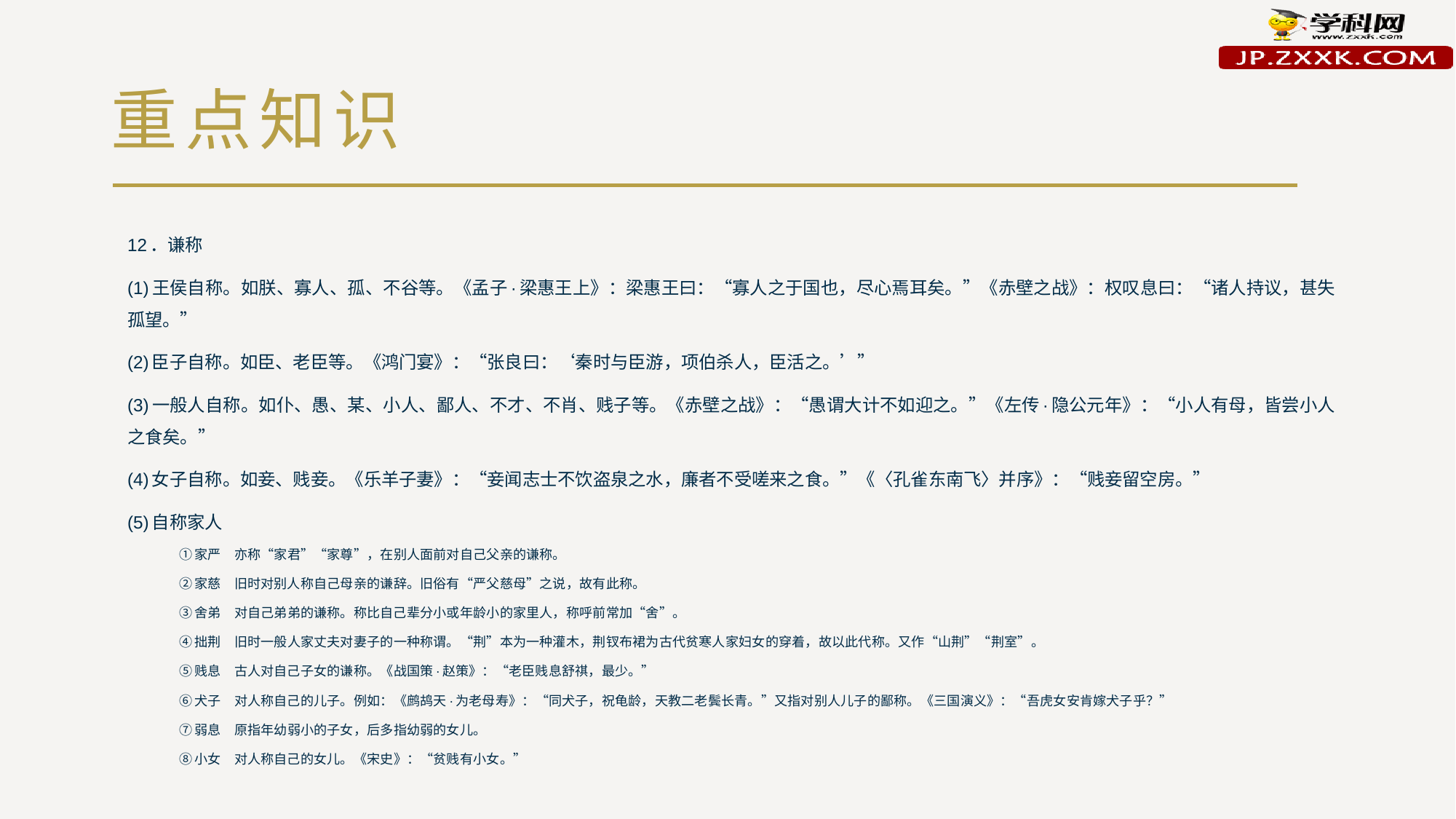

# 重点知识
12．谦称
(1)王侯自称。如朕、寡人、孤、不谷等。《孟子·梁惠王上》：梁惠王曰：“寡人之于国也，尽心焉耳矣。”《赤壁之战》：权叹息曰：“诸人持议，甚失孤望。”
(2)臣子自称。如臣、老臣等。《鸿门宴》：“张良曰：‘秦时与臣游，项伯杀人，臣活之。’”
(3)一般人自称。如仆、愚、某、小人、鄙人、不才、不肖、贱子等。《赤壁之战》：“愚谓大计不如迎之。”《左传·隐公元年》：“小人有母，皆尝小人之食矣。”
(4)女子自称。如妾、贱妾。《乐羊子妻》：“妾闻志士不饮盗泉之水，廉者不受嗟来之食。”《〈孔雀东南飞〉并序》：“贱妾留空房。”
(5)自称家人
①家严　亦称“家君”“家尊”，在别人面前对自己父亲的谦称。
②家慈　旧时对别人称自己母亲的谦辞。旧俗有“严父慈母”之说，故有此称。
③舍弟　对自己弟弟的谦称。称比自己辈分小或年龄小的家里人，称呼前常加“舍”。
④拙荆　旧时一般人家丈夫对妻子的一种称谓。“荆”本为一种灌木，荆钗布裙为古代贫寒人家妇女的穿着，故以此代称。又作“山荆”“荆室”。
⑤贱息　古人对自己子女的谦称。《战国策·赵策》：“老臣贱息舒祺，最少。”
⑥犬子　对人称自己的儿子。例如：《鹧鸪天·为老母寿》：“同犬子，祝龟龄，天教二老鬓长青。”又指对别人儿子的鄙称。《三国演义》：“吾虎女安肯嫁犬子乎？”
⑦弱息　原指年幼弱小的子女，后多指幼弱的女儿。
⑧小女　对人称自己的女儿。《宋史》：“贫贱有小女。”